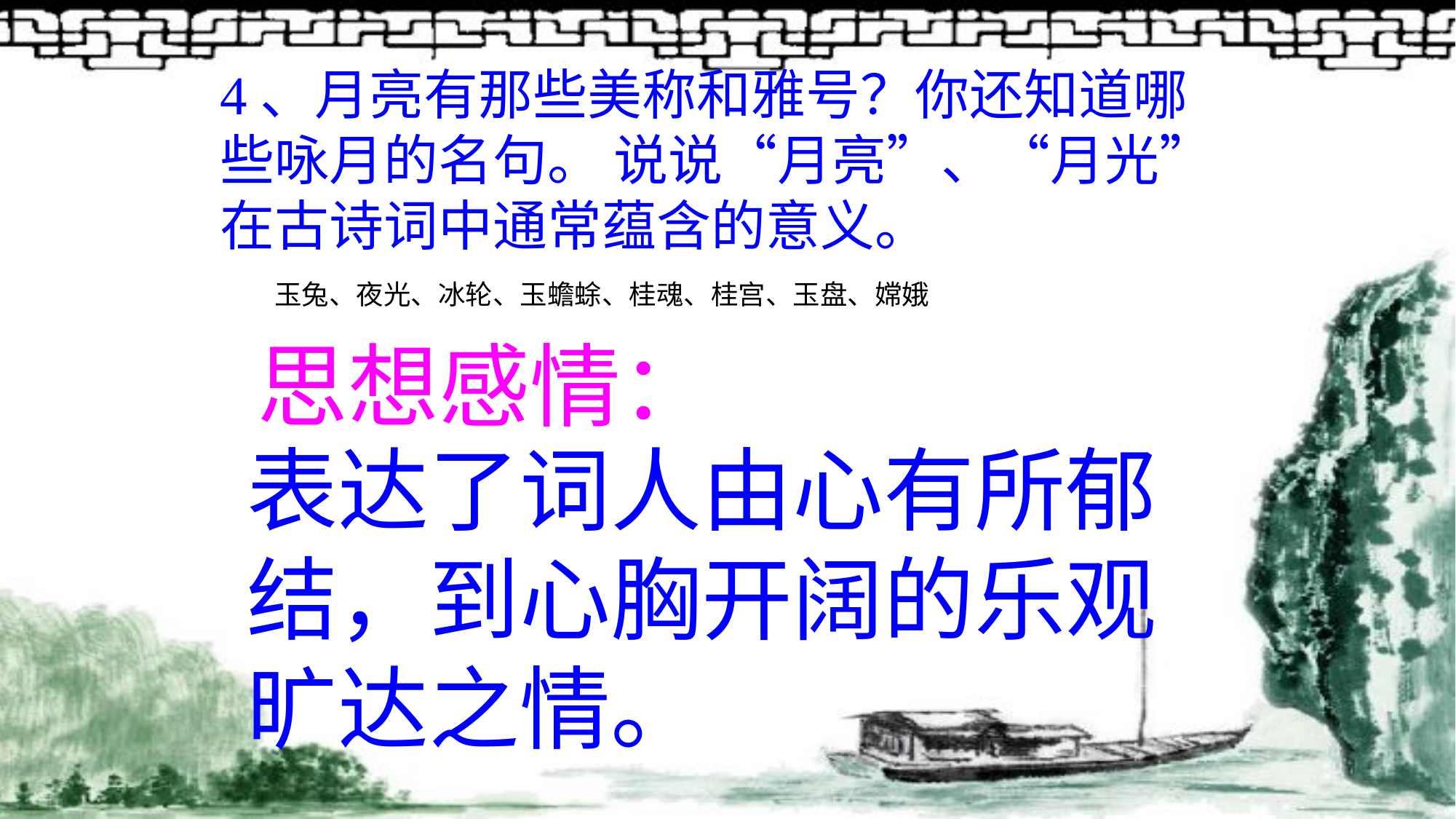

4、月亮有那些美称和雅号？你还知道哪些咏月的名句。 说说“月亮”、“月光” 在古诗词中通常蕴含的意义。

玉兔、夜光、冰轮、玉蟾蜍、桂魂、桂宫、玉盘、嫦娥
思想感情：
表达了词人由心有所郁结，到心胸开阔的乐观旷达之情。